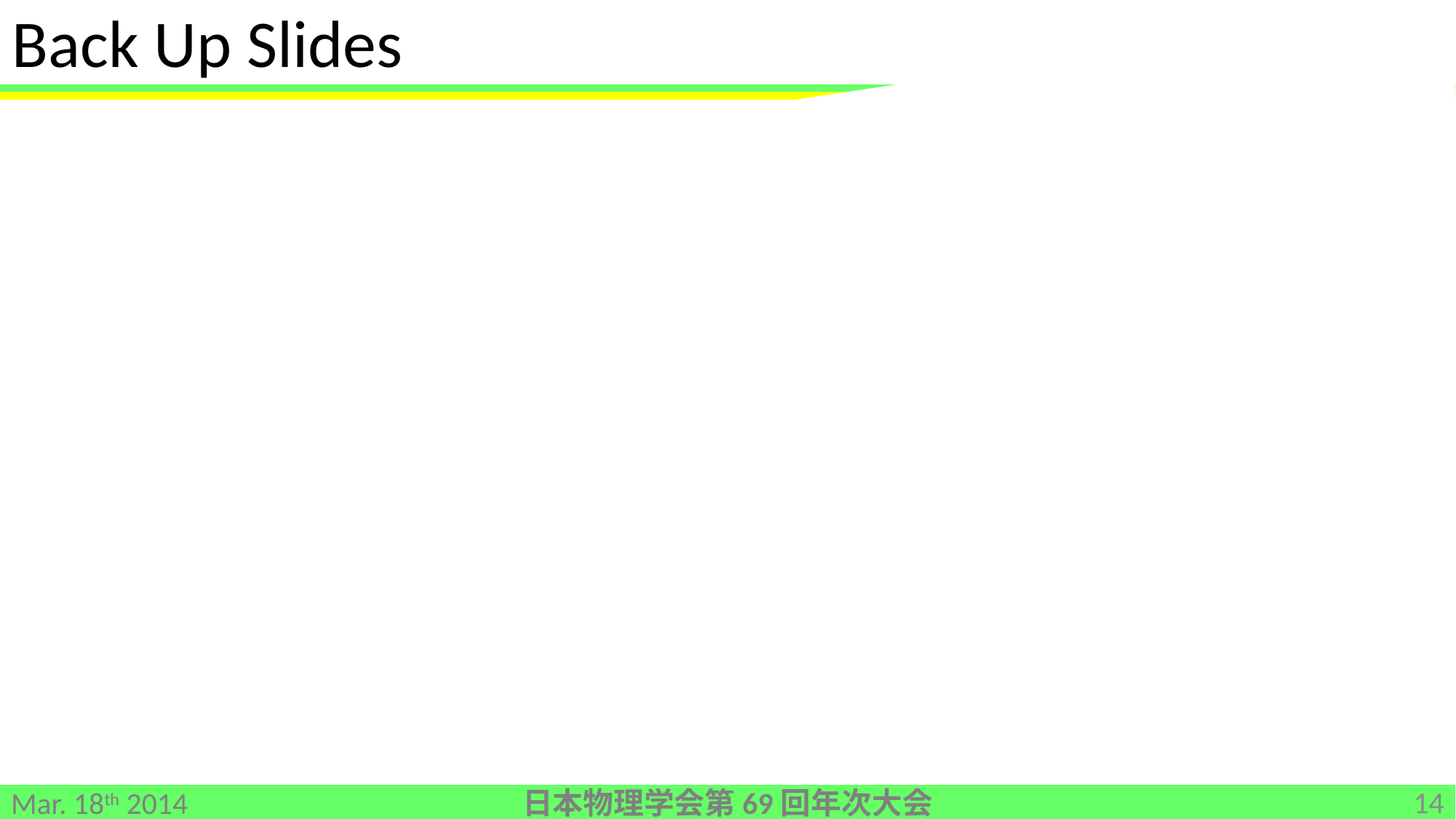

# Back Up Slides

14
日本物理学会第69回年次大会
Mar. 18th 2014